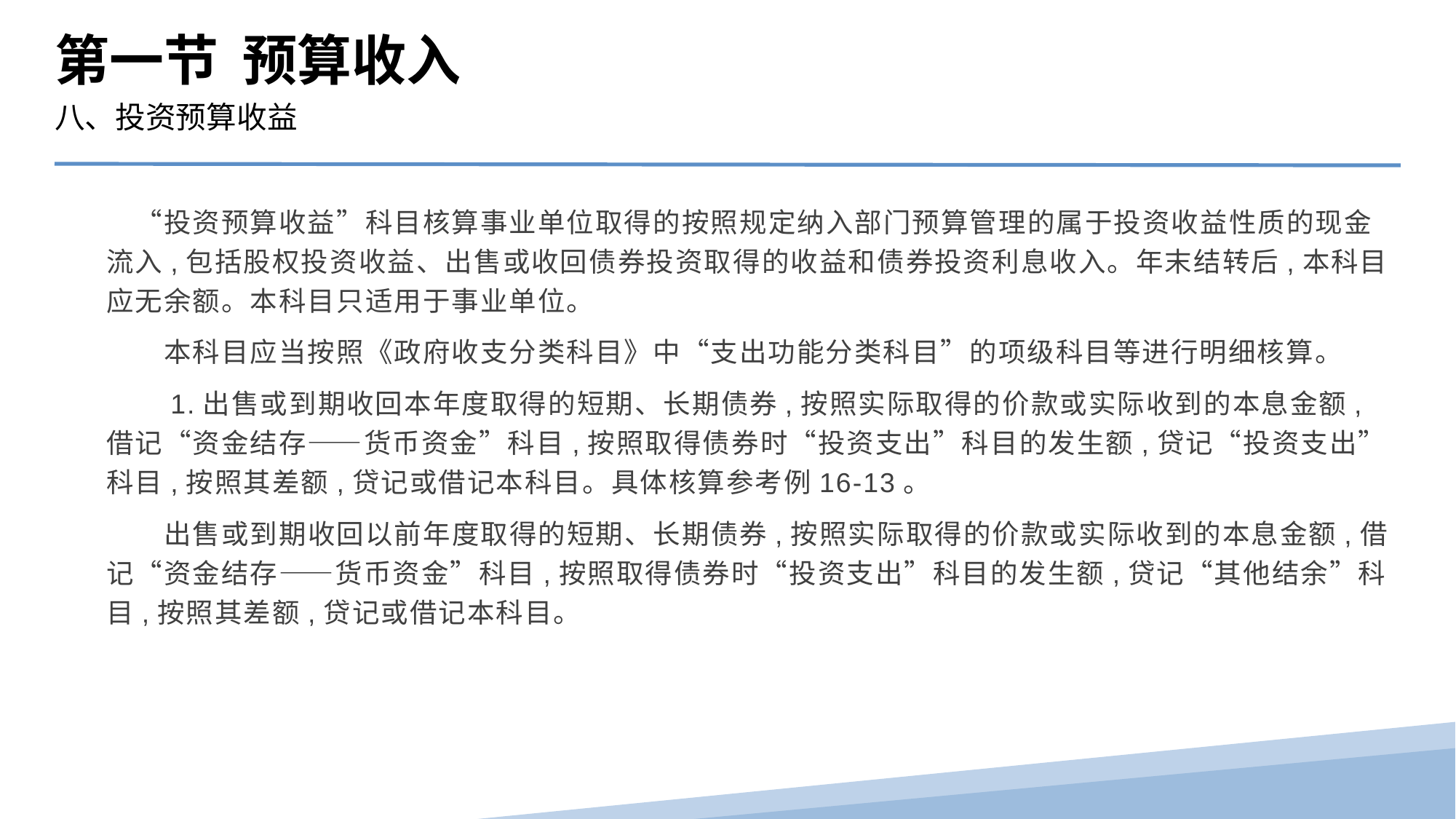

第一节  预算收入
八、投资预算收益
　“投资预算收益”科目核算事业单位取得的按照规定纳入部门预算管理的属于投资收益性质的现金流入,包括股权投资收益、出售或收回债券投资取得的收益和债券投资利息收入。年末结转后,本科目应无余额。本科目只适用于事业单位。
　　本科目应当按照《政府收支分类科目》中“支出功能分类科目”的项级科目等进行明细核算。
　　1.出售或到期收回本年度取得的短期、长期债券,按照实际取得的价款或实际收到的本息金额,借记“资金结存——货币资金”科目,按照取得债券时“投资支出”科目的发生额,贷记“投资支出”科目,按照其差额,贷记或借记本科目。具体核算参考例16-13。
　　出售或到期收回以前年度取得的短期、长期债券,按照实际取得的价款或实际收到的本息金额,借记“资金结存——货币资金”科目,按照取得债券时“投资支出”科目的发生额,贷记“其他结余”科目,按照其差额,贷记或借记本科目。